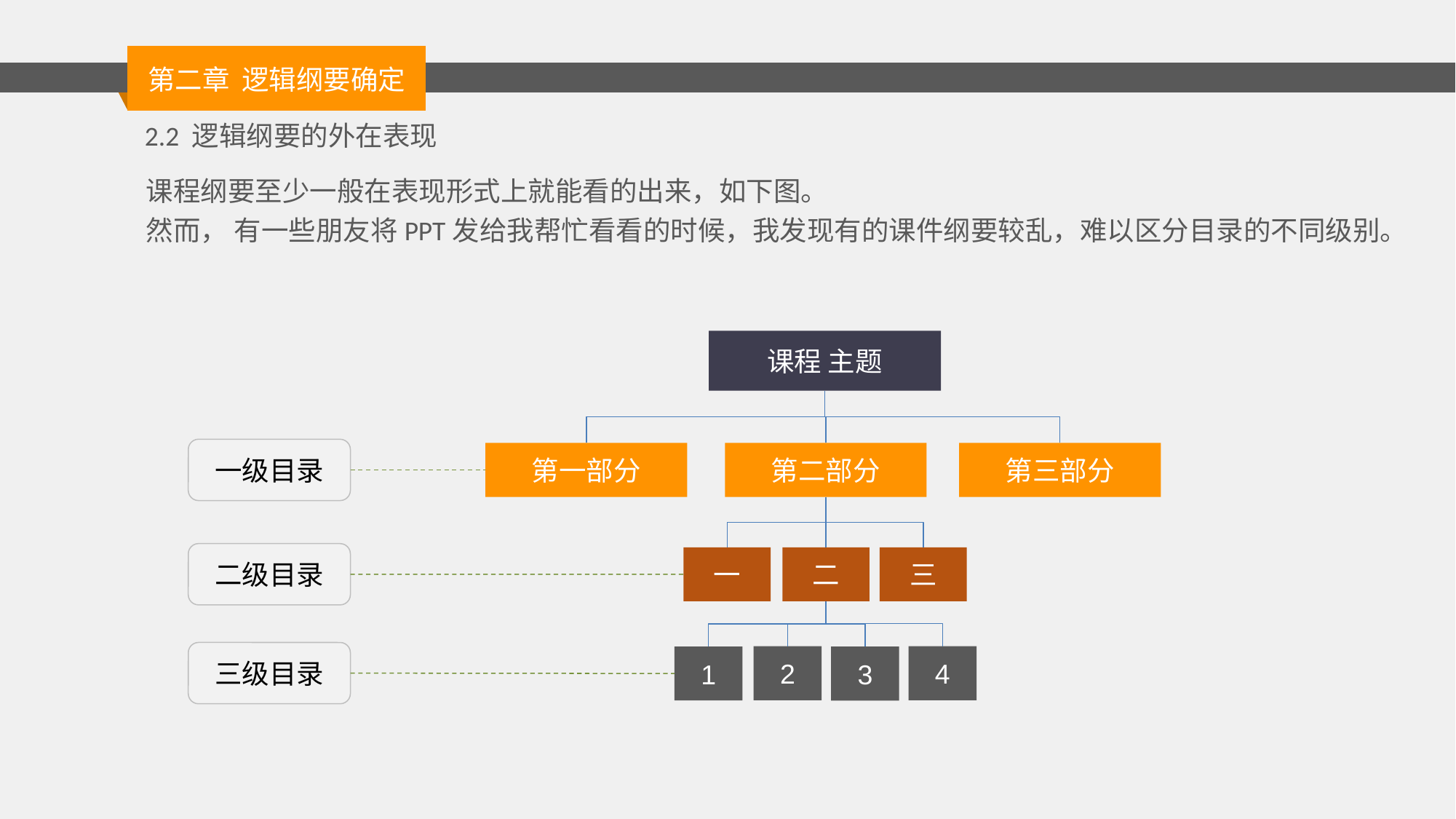

2.2 逻辑纲要的外在表现
课程纲要至少一般在表现形式上就能看的出来，如下图。
然而， 有一些朋友将PPT发给我帮忙看看的时候，我发现有的课件纲要较乱，难以区分目录的不同级别。
课程 主题
一级目录
第一部分
第二部分
第三部分
二级目录
一
二
三
三级目录
2
4
1
3